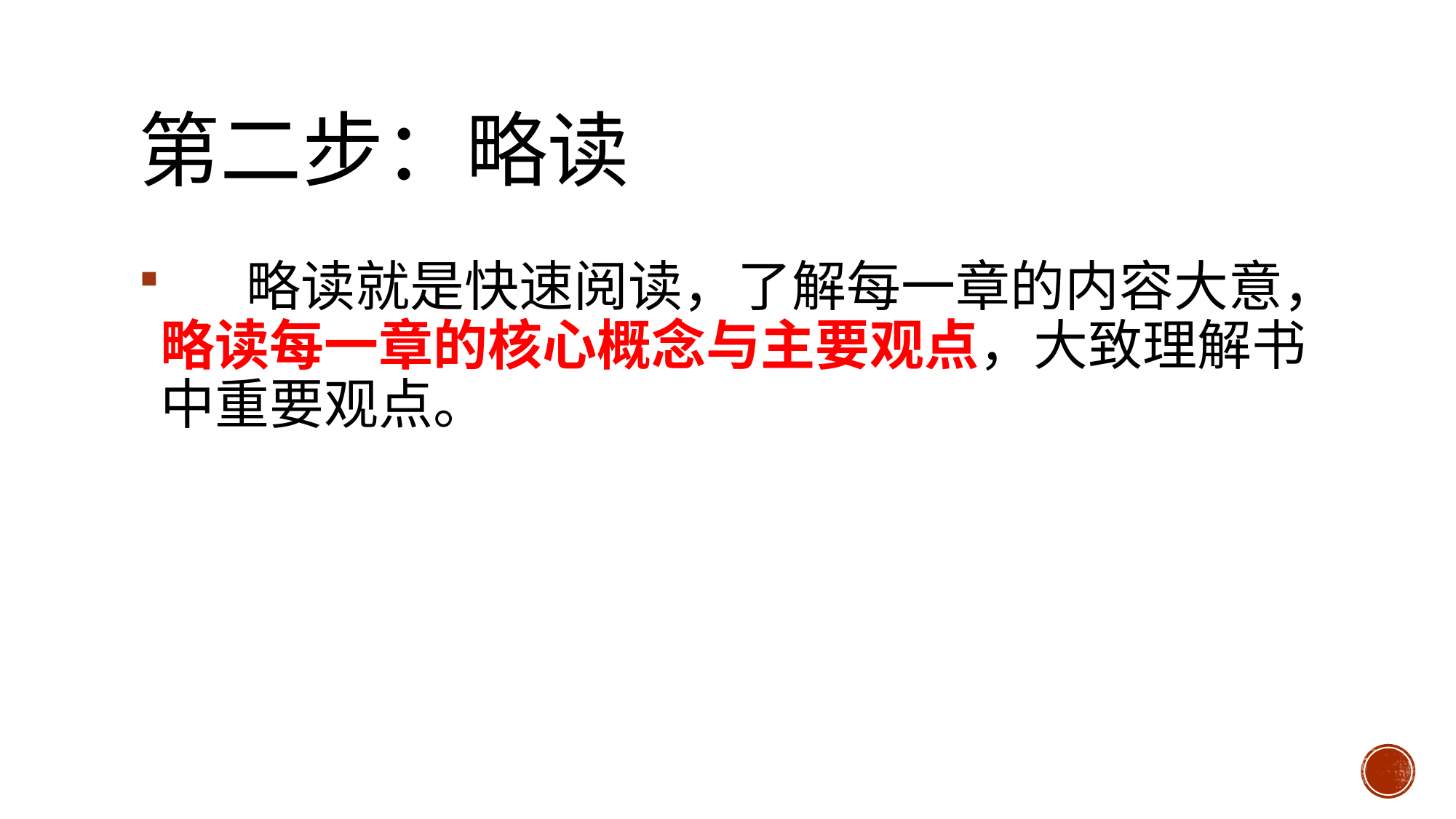

# 第二步：略读
      略读就是快速阅读，了解每一章的内容大意，略读每一章的核心概念与主要观点，大致理解书中重要观点。